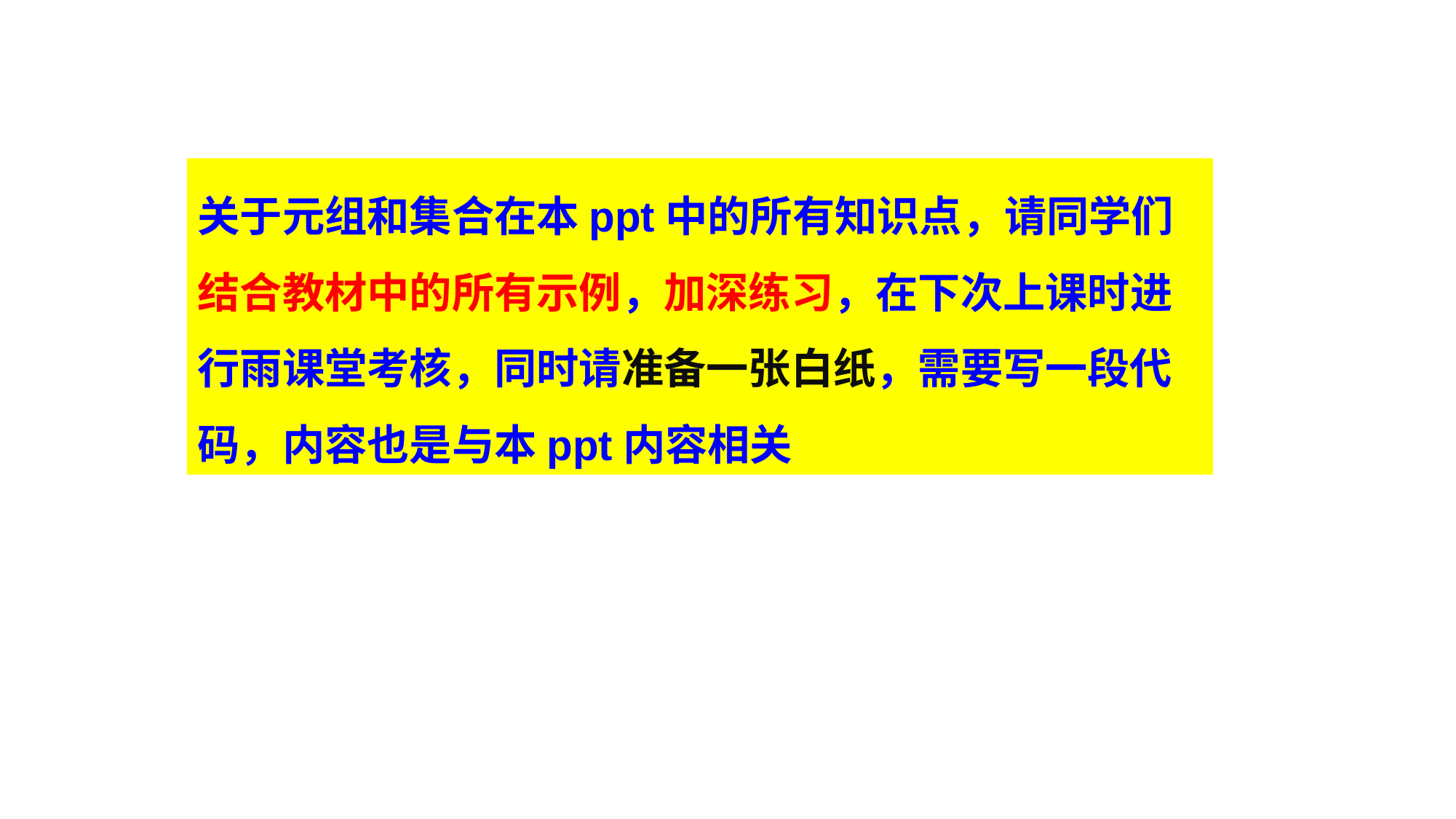

关于元组和集合在本ppt中的所有知识点，请同学们结合教材中的所有示例，加深练习，在下次上课时进行雨课堂考核，同时请准备一张白纸，需要写一段代码，内容也是与本ppt内容相关